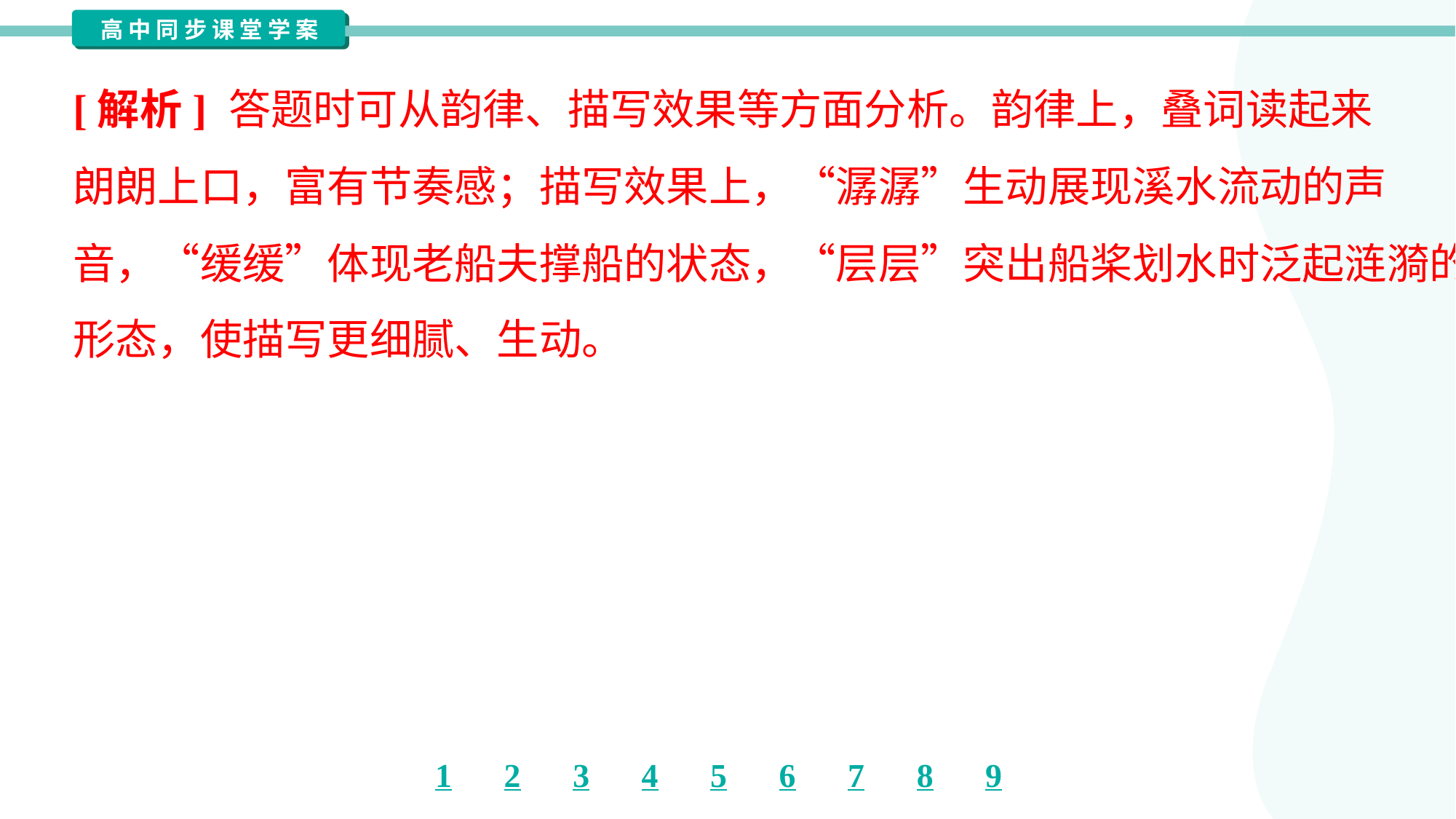

[解析] 答题时可从韵律、描写效果等方面分析。韵律上，叠词读起来
朗朗上口，富有节奏感；描写效果上，“潺潺”生动展现溪水流动的声
音，“缓缓”体现老船夫撑船的状态，“层层”突出船桨划水时泛起涟漪的
形态，使描写更细腻、生动。